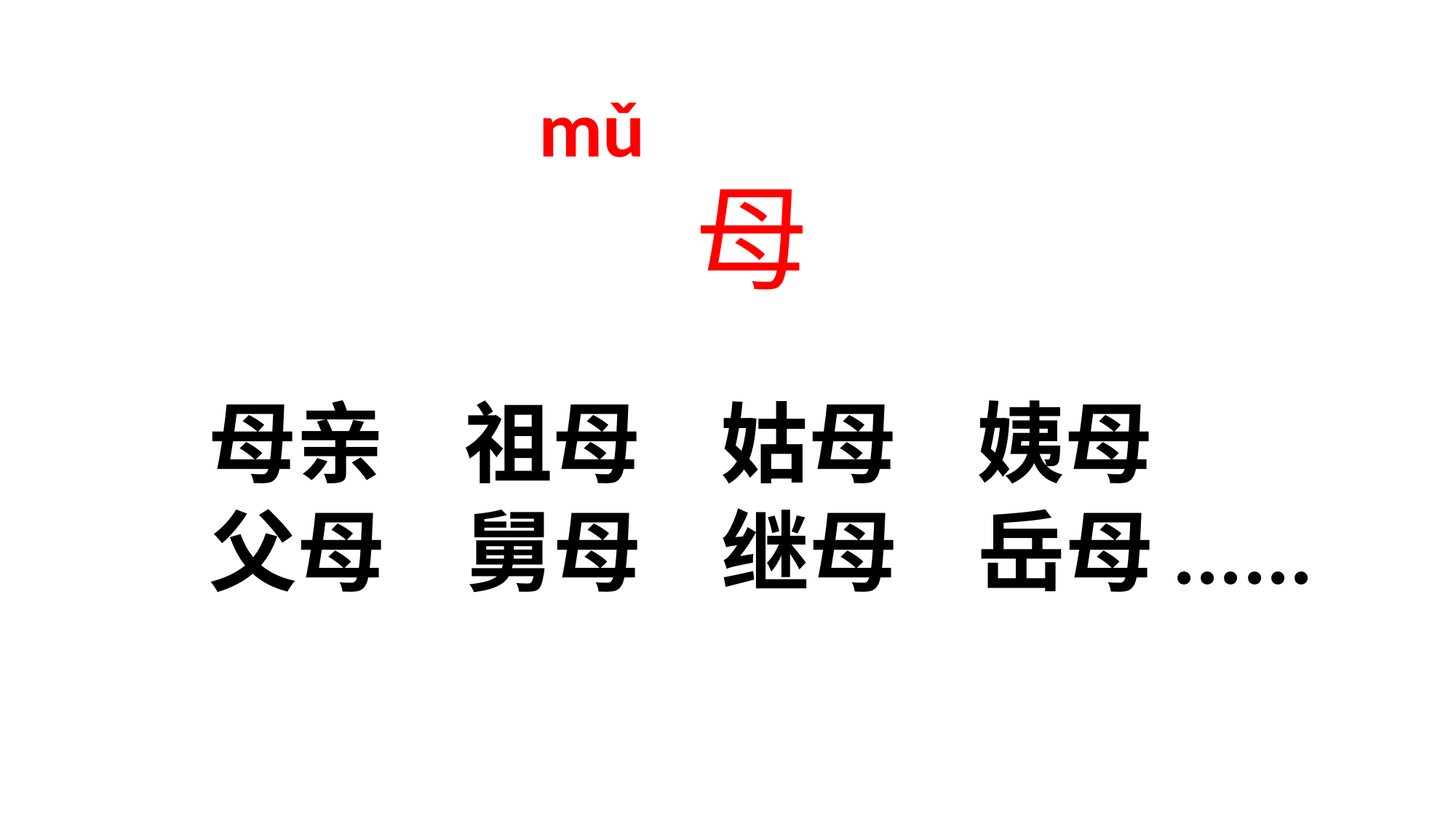

# mǔ 母
        母亲    祖母    姑母    姨母
    父母    舅母    继母    岳母......